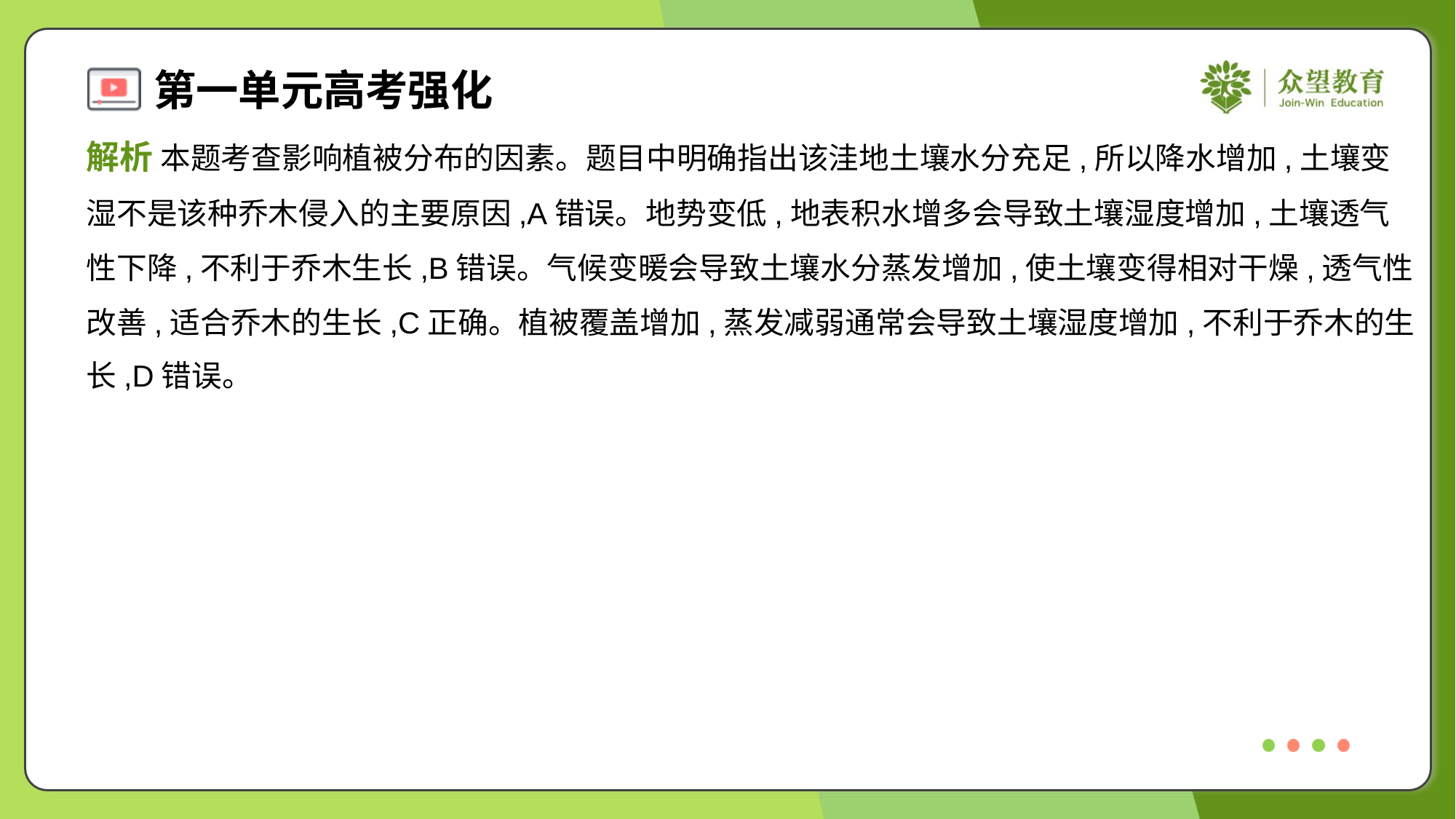

解析 本题考查影响植被分布的因素。题目中明确指出该洼地土壤水分充足,所以降水增加,土壤变
湿不是该种乔木侵入的主要原因,A错误。地势变低,地表积水增多会导致土壤湿度增加,土壤透气
性下降,不利于乔木生长,B错误。气候变暖会导致土壤水分蒸发增加,使土壤变得相对干燥,透气性
改善,适合乔木的生长,C正确。植被覆盖增加,蒸发减弱通常会导致土壤湿度增加,不利于乔木的生
长,D错误。